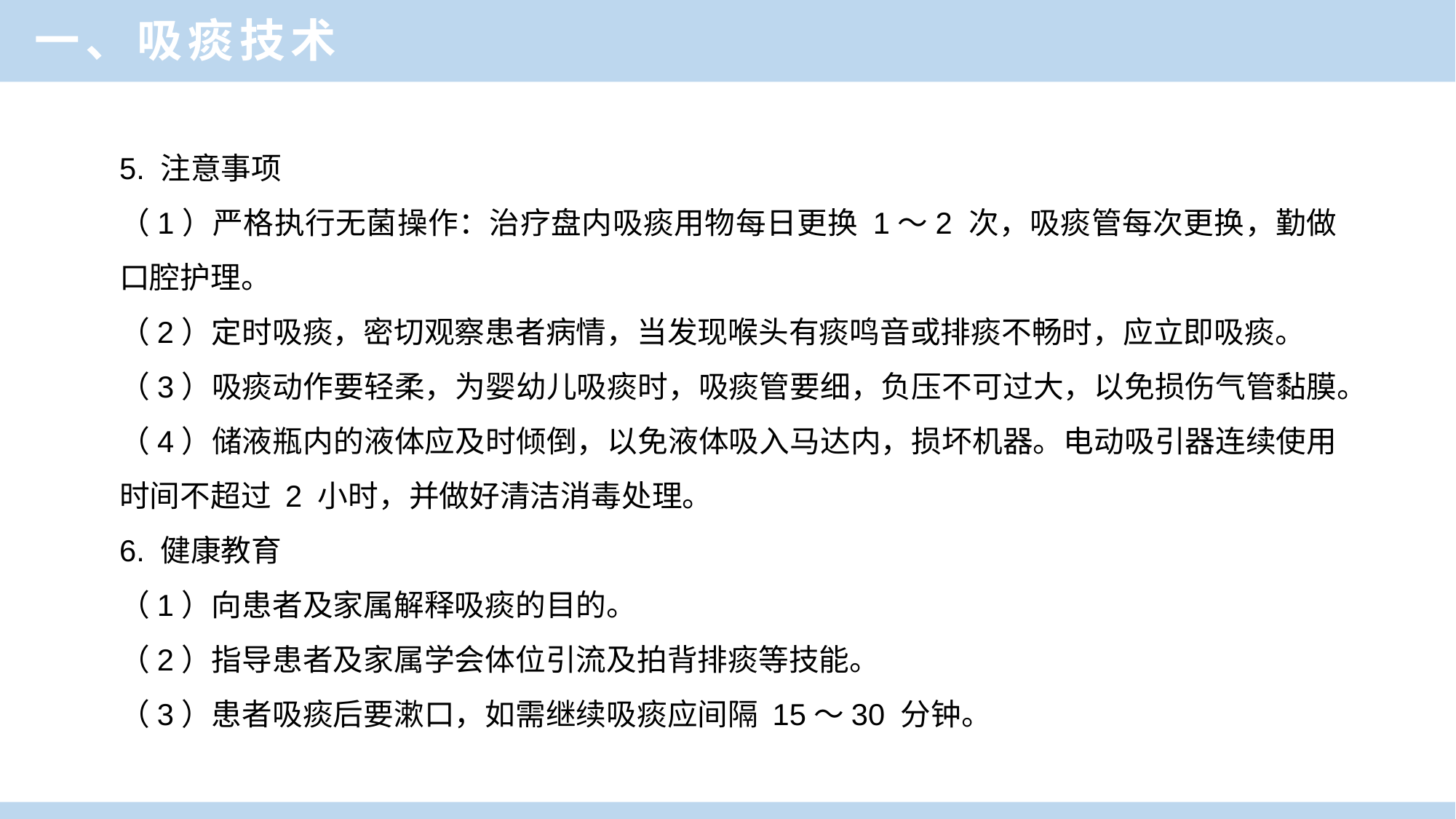

一、吸痰技术
5. 注意事项
（1）严格执行无菌操作：治疗盘内吸痰用物每日更换 1～2 次，吸痰管每次更换，勤做口腔护理。
（2）定时吸痰，密切观察患者病情，当发现喉头有痰鸣音或排痰不畅时，应立即吸痰。
（3）吸痰动作要轻柔，为婴幼儿吸痰时，吸痰管要细，负压不可过大，以免损伤气管黏膜。
（4）储液瓶内的液体应及时倾倒，以免液体吸入马达内，损坏机器。电动吸引器连续使用时间不超过 2 小时，并做好清洁消毒处理。
6. 健康教育
（1）向患者及家属解释吸痰的目的。
（2）指导患者及家属学会体位引流及拍背排痰等技能。
（3）患者吸痰后要漱口，如需继续吸痰应间隔 15～30 分钟。